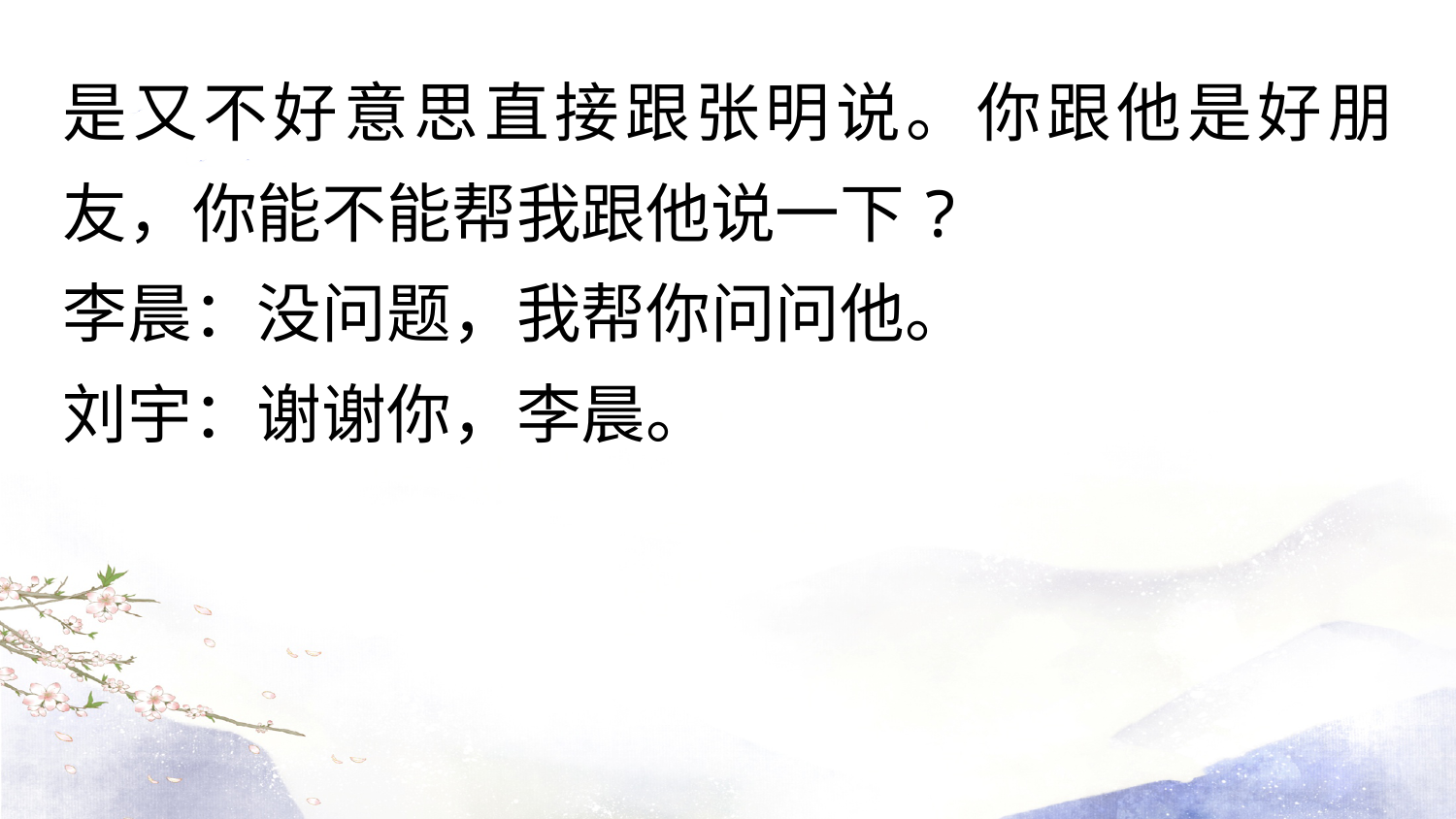

是又不好意思直接跟张明说。你跟他是好朋友，你能不能帮我跟他说一下?
李晨：没问题，我帮你问问他。
刘宇：谢谢你，李晨。